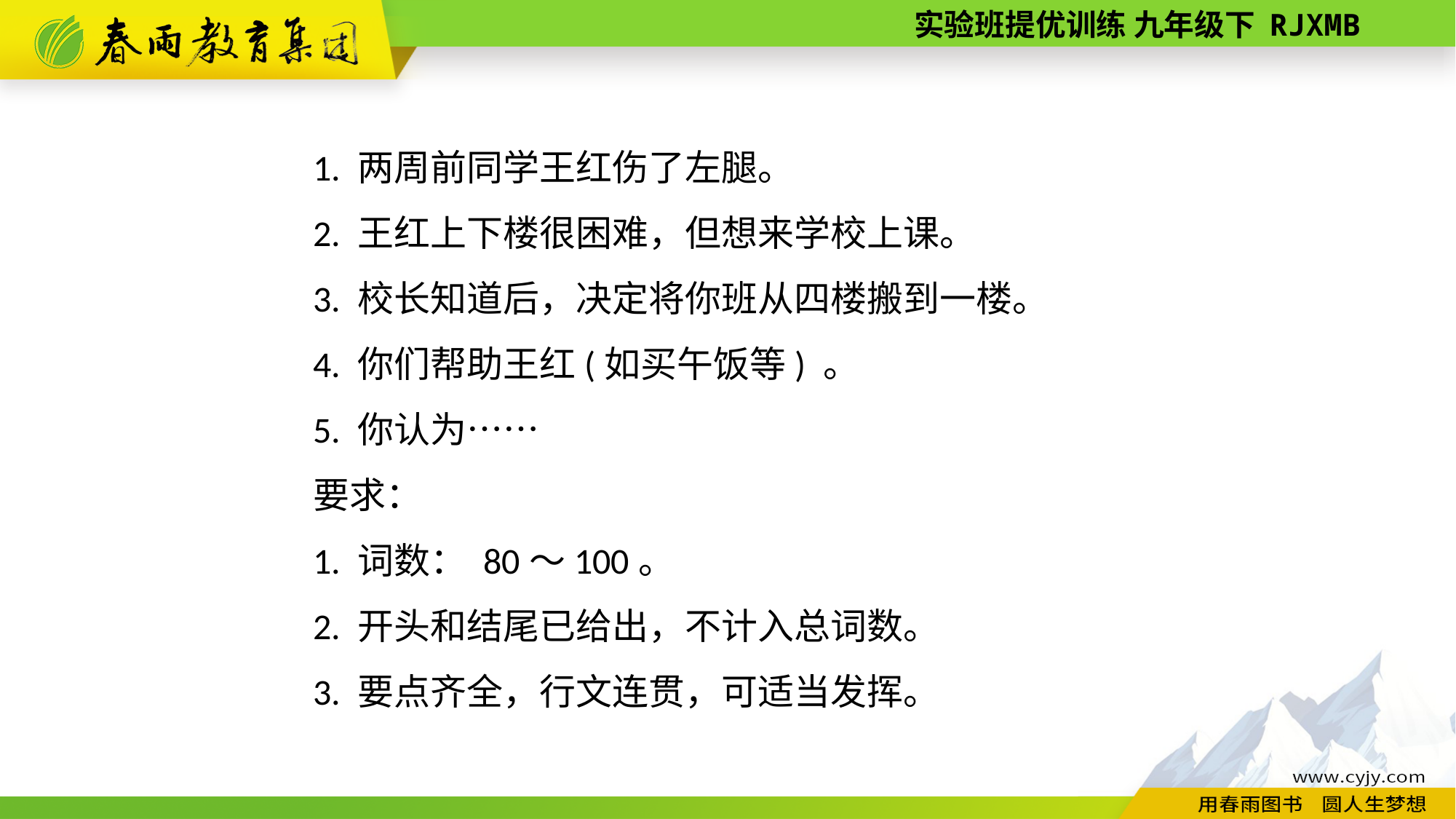

1. 两周前同学王红伤了左腿。
2. 王红上下楼很困难，但想来学校上课。
3. 校长知道后，决定将你班从四楼搬到一楼。
4. 你们帮助王红(如买午饭等) 。
5. 你认为……
要求：
1. 词数： 80～100。
2. 开头和结尾已给出，不计入总词数。
3. 要点齐全，行文连贯，可适当发挥。